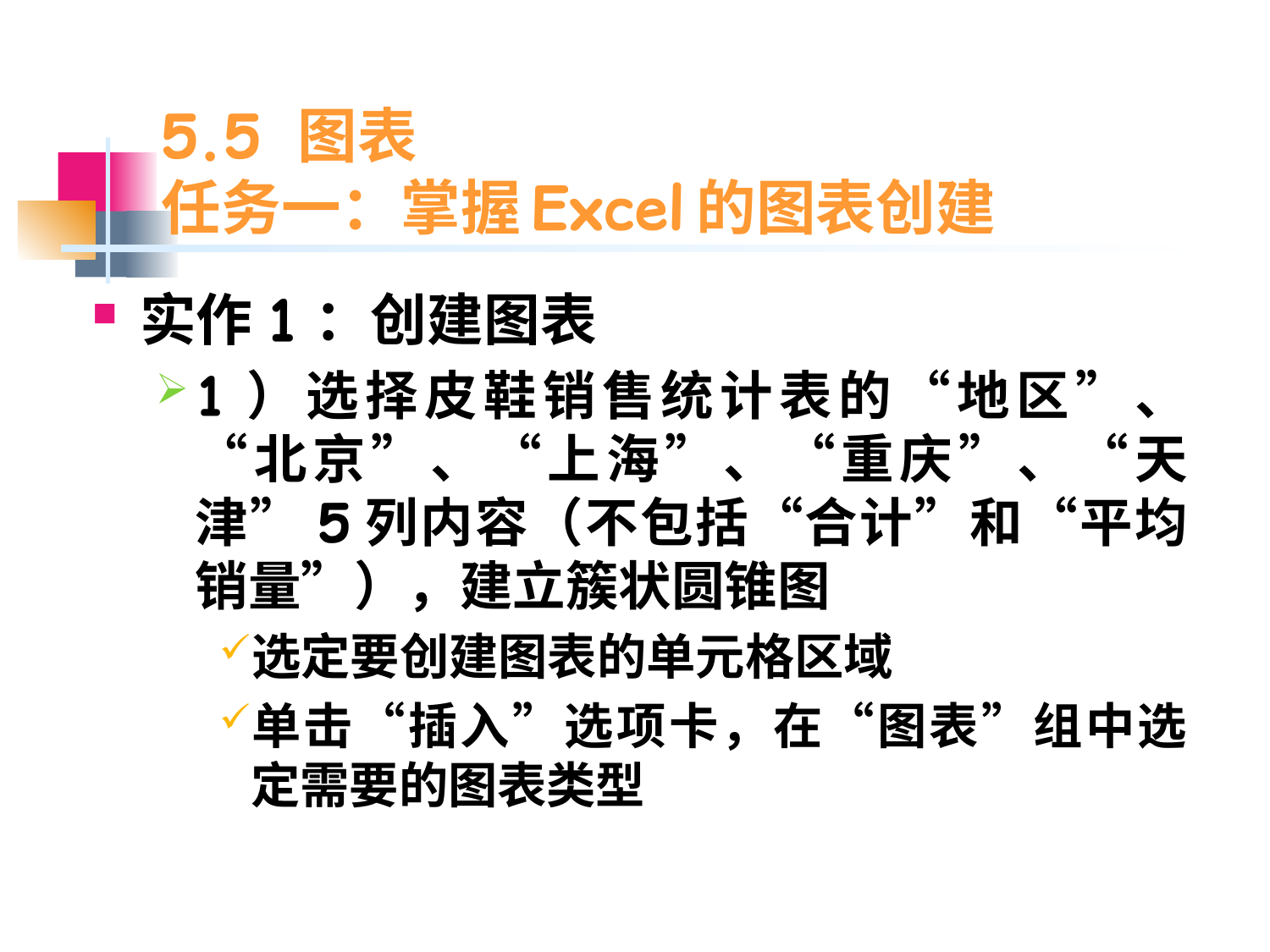

# 5.5 图表 任务一：掌握Excel的图表创建
实作1：创建图表
1）选择皮鞋销售统计表的“地区”、“北京”、“上海”、“重庆”、“天津”5列内容（不包括“合计”和“平均销量”），建立簇状圆锥图
选定要创建图表的单元格区域
单击“插入”选项卡，在“图表”组中选定需要的图表类型